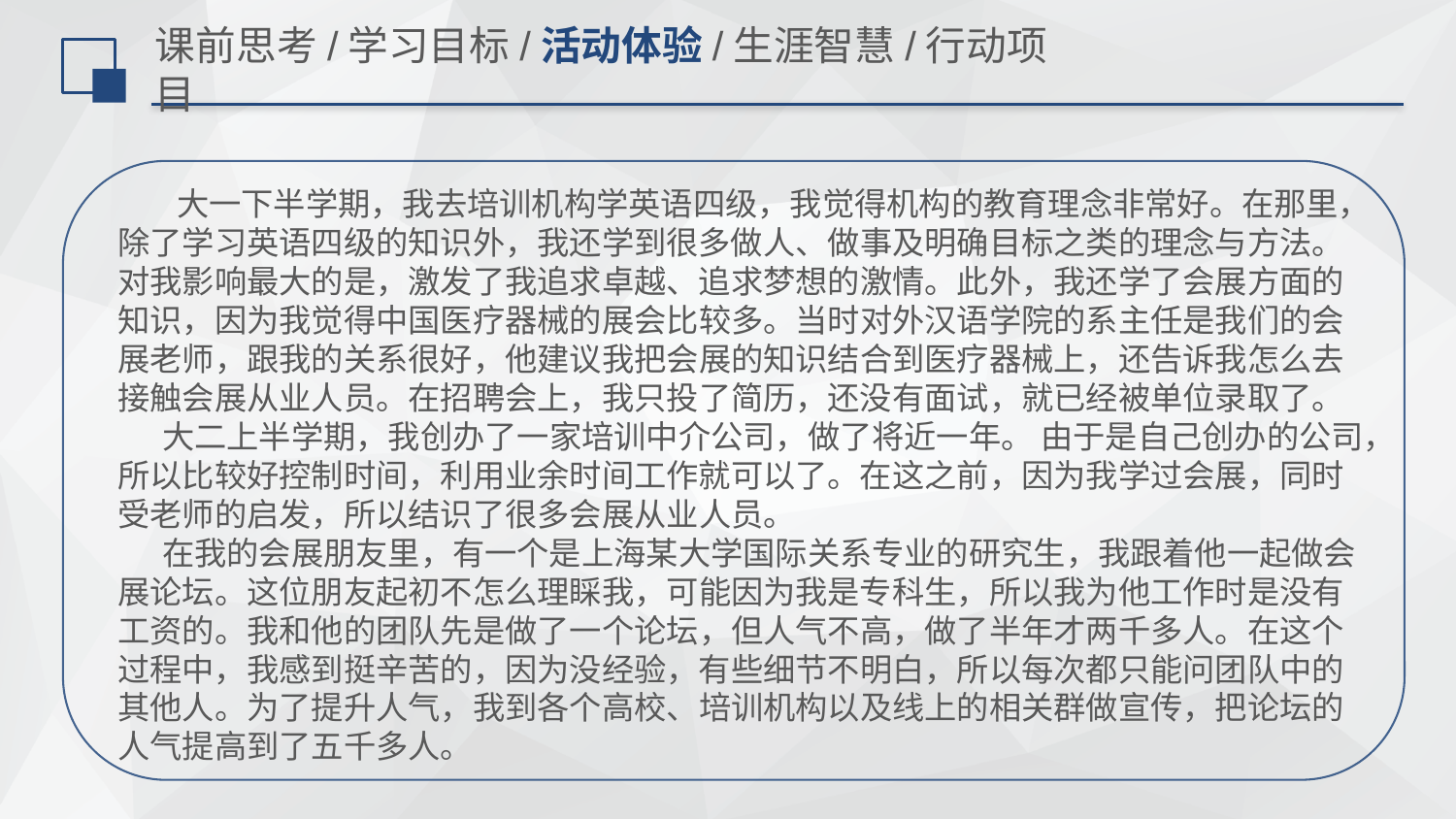

# 课前思考/学习目标/活动体验/生涯智慧/行动项目

       大一下半学期，我去培训机构学英语四级，我觉得机构的教育理念非常好。在那里，除了学习英语四级的知识外，我还学到很多做人、做事及明确目标之类的理念与方法。对我影响最大的是，激发了我追求卓越、追求梦想的激情。此外，我还学了会展方面的知识，因为我觉得中国医疗器械的展会比较多。当时对外汉语学院的系主任是我们的会展老师，跟我的关系很好，他建议我把会展的知识结合到医疗器械上，还告诉我怎么去接触会展从业人员。在招聘会上，我只投了简历，还没有面试，就已经被单位录取了。
     大二上半学期，我创办了一家培训中介公司，做了将近一年。 由于是自己创办的公司，所以比较好控制时间，利用业余时间工作就可以了。在这之前，因为我学过会展，同时受老师的启发，所以结识了很多会展从业人员。
     在我的会展朋友里，有一个是上海某大学国际关系专业的研究生，我跟着他一起做会展论坛。这位朋友起初不怎么理睬我，可能因为我是专科生，所以我为他工作时是没有工资的。我和他的团队先是做了一个论坛，但人气不高，做了半年才两千多人。在这个过程中，我感到挺辛苦的，因为没经验，有些细节不明白，所以每次都只能问团队中的其他人。为了提升人气，我到各个高校、培训机构以及线上的相关群做宣传，把论坛的人气提高到了五千多人。